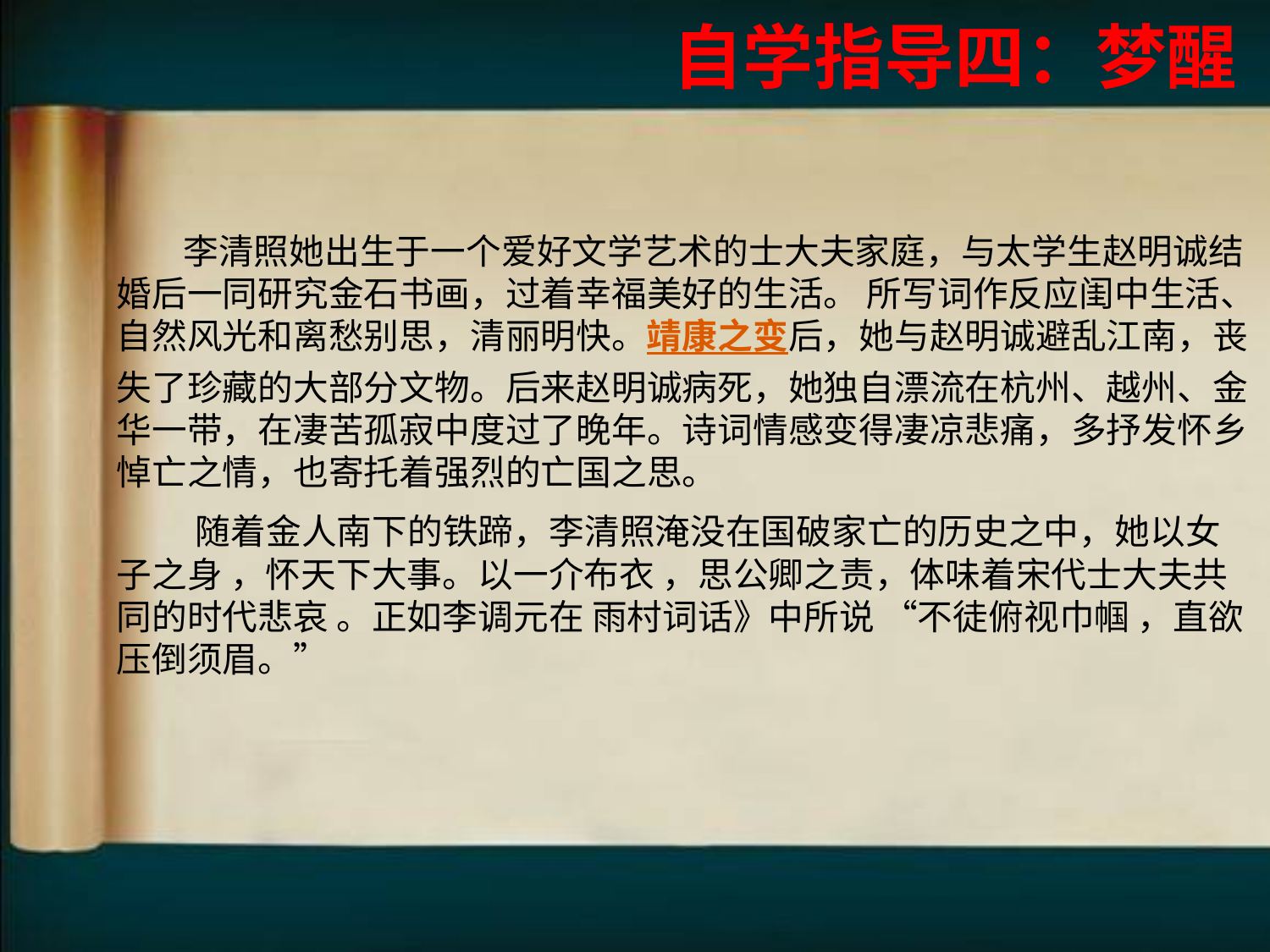

自学指导四：梦醒

        李清照她出生于一个爱好文学艺术的士大夫家庭，与太学生赵明诚结婚后一同研究金石书画，过着幸福美好的生活。 所写词作反应闺中生活、自然风光和离愁别思，清丽明快。靖康之变后，她与赵明诚避乱江南，丧失了珍藏的大部分文物。后来赵明诚病死，她独自漂流在杭州、越州、金华一带，在凄苦孤寂中度过了晚年。诗词情感变得凄凉悲痛，多抒发怀乡悼亡之情，也寄托着强烈的亡国之思。
         随着金人南下的铁蹄，李清照淹没在国破家亡的历史之中，她以女子之身 ，怀天下大事。以一介布衣 ，思公卿之责，体味着宋代士大夫共同的时代悲哀 。正如李调元在 雨村词话》中所说 “不徒俯视巾帼 ，直欲压倒须眉。”